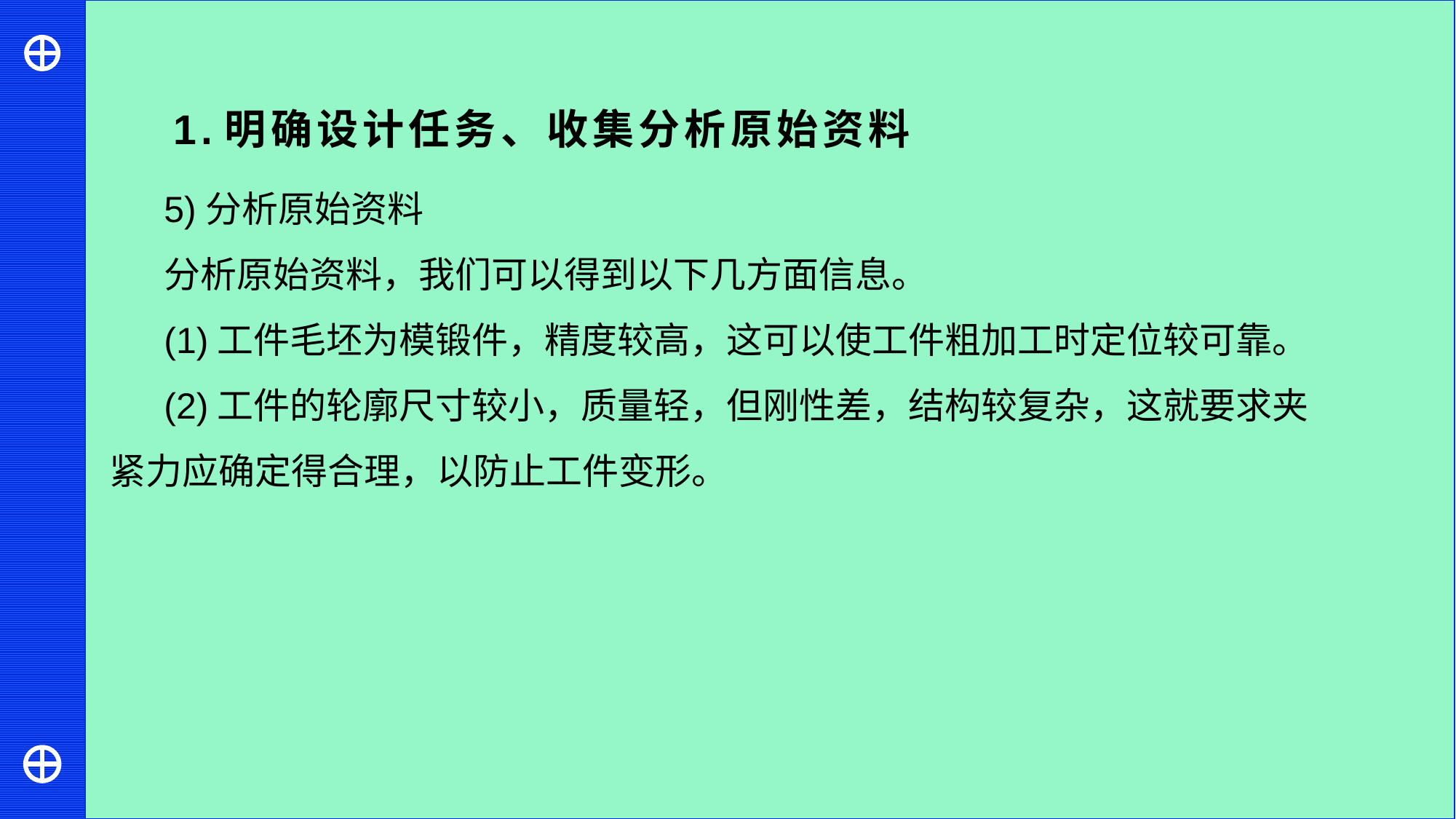

1.明确设计任务、收集分析原始资料
5)分析原始资料
分析原始资料，我们可以得到以下几方面信息。
(1)工件毛坯为模锻件，精度较高，这可以使工件粗加工时定位较可靠。
(2)工件的轮廓尺寸较小，质量轻，但刚性差，结构较复杂，这就要求夹紧力应确定得合理，以防止工件变形。